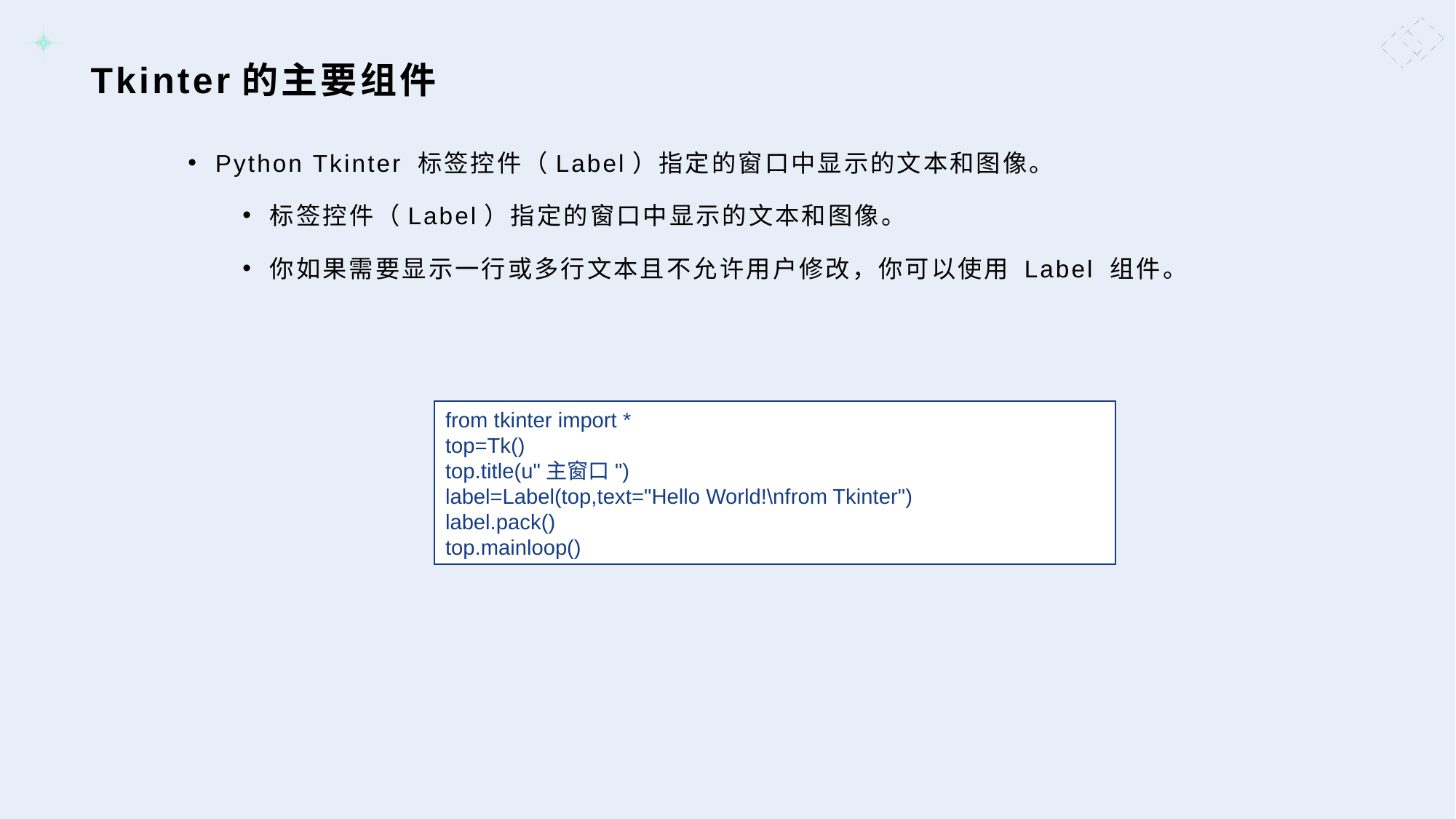

# Tkinter的主要组件
Python Tkinter 标签控件（Label）指定的窗口中显示的文本和图像。
标签控件（Label）指定的窗口中显示的文本和图像。
你如果需要显示一行或多行文本且不允许用户修改，你可以使用 Label 组件。

from tkinter import *
top=Tk()
top.title(u"主窗口")
label=Label(top,text="Hello World!\nfrom Tkinter")
label.pack()
top.mainloop()